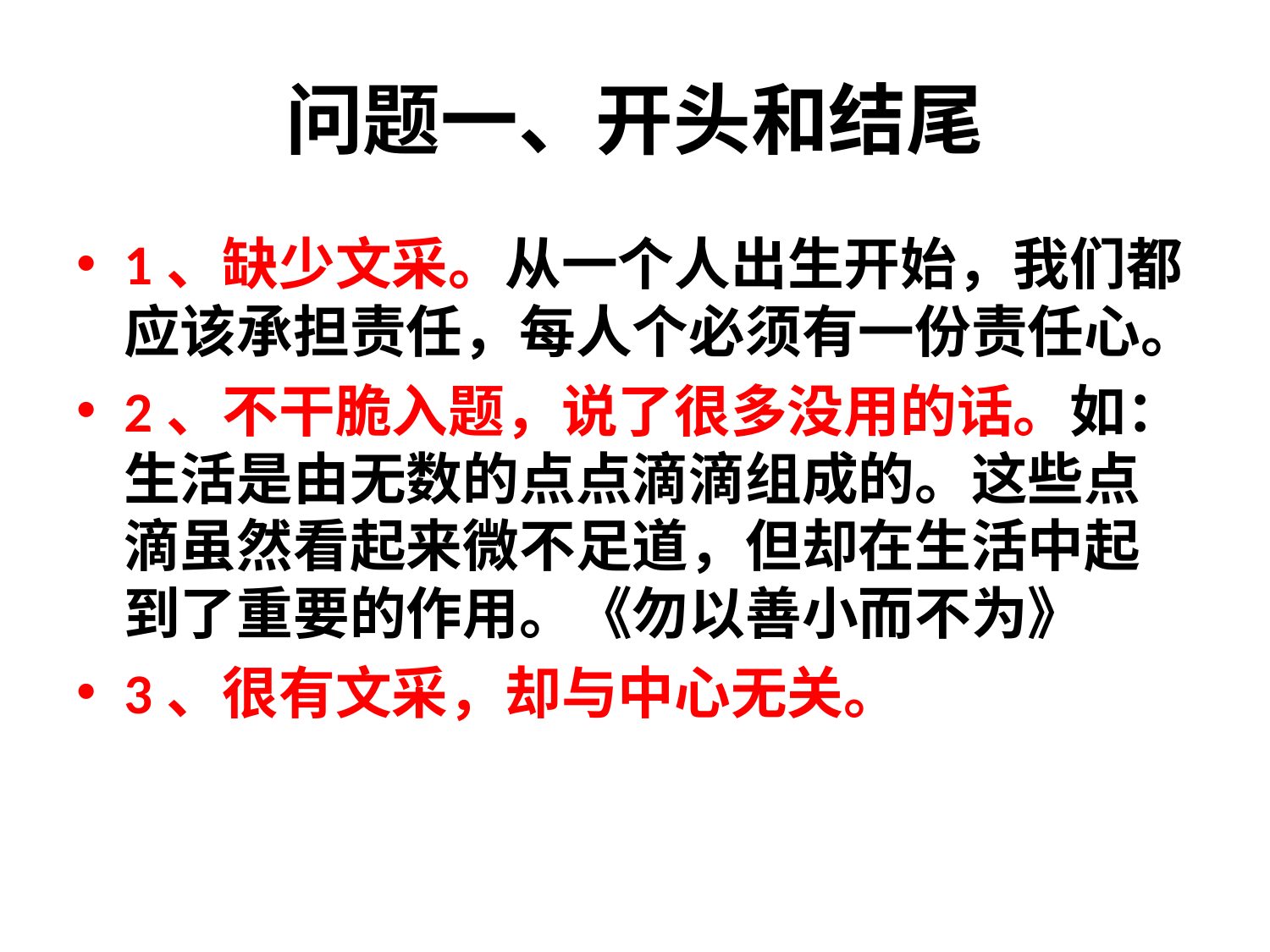

# 问题一、开头和结尾
1、缺少文采。从一个人出生开始，我们都应该承担责任，每人个必须有一份责任心。
2、不干脆入题，说了很多没用的话。如：生活是由无数的点点滴滴组成的。这些点滴虽然看起来微不足道，但却在生活中起到了重要的作用。《勿以善小而不为》
3、很有文采，却与中心无关。